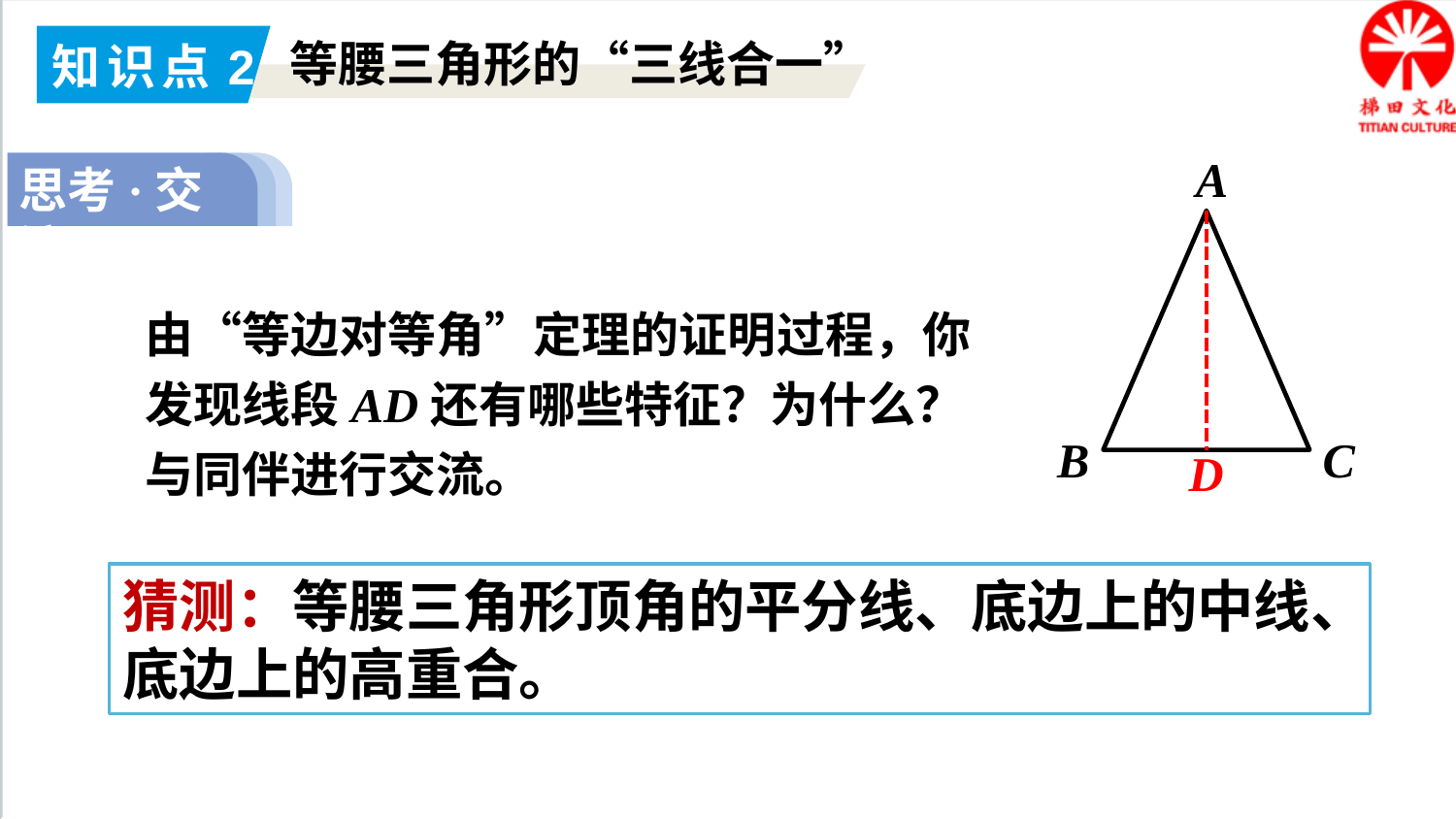

知识点2

等腰三角形的“三线合一”
A

B
C
思考·交流

由“等边对等角”定理的证明过程，你发现线段AD还有哪些特征？为什么？与同伴进行交流。
D
猜测：等腰三角形顶角的平分线、底边上的中线、底边上的高重合。